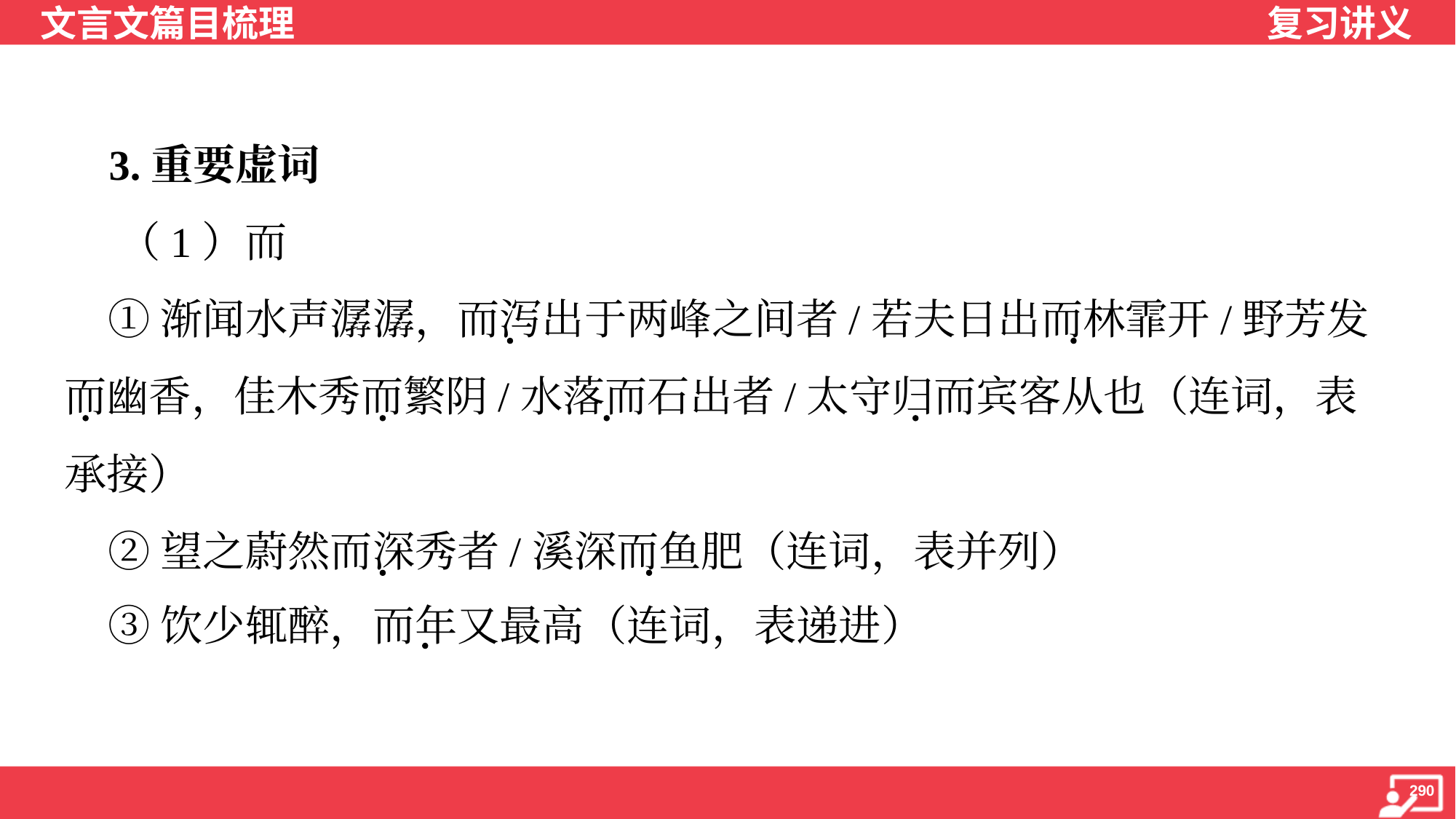

3.重要虚词
    （1）而
    ①渐闻水声潺潺，而泻出于两峰之间者/若夫日出而林霏开/野芳发
而幽香，佳木秀而繁阴/水落而石出者/太守归而宾客从也（连词，表
承接）
    ②望之蔚然而深秀者/溪深而鱼肥（连词，表并列）
    ③饮少辄醉，而年又最高（连词，表递进）